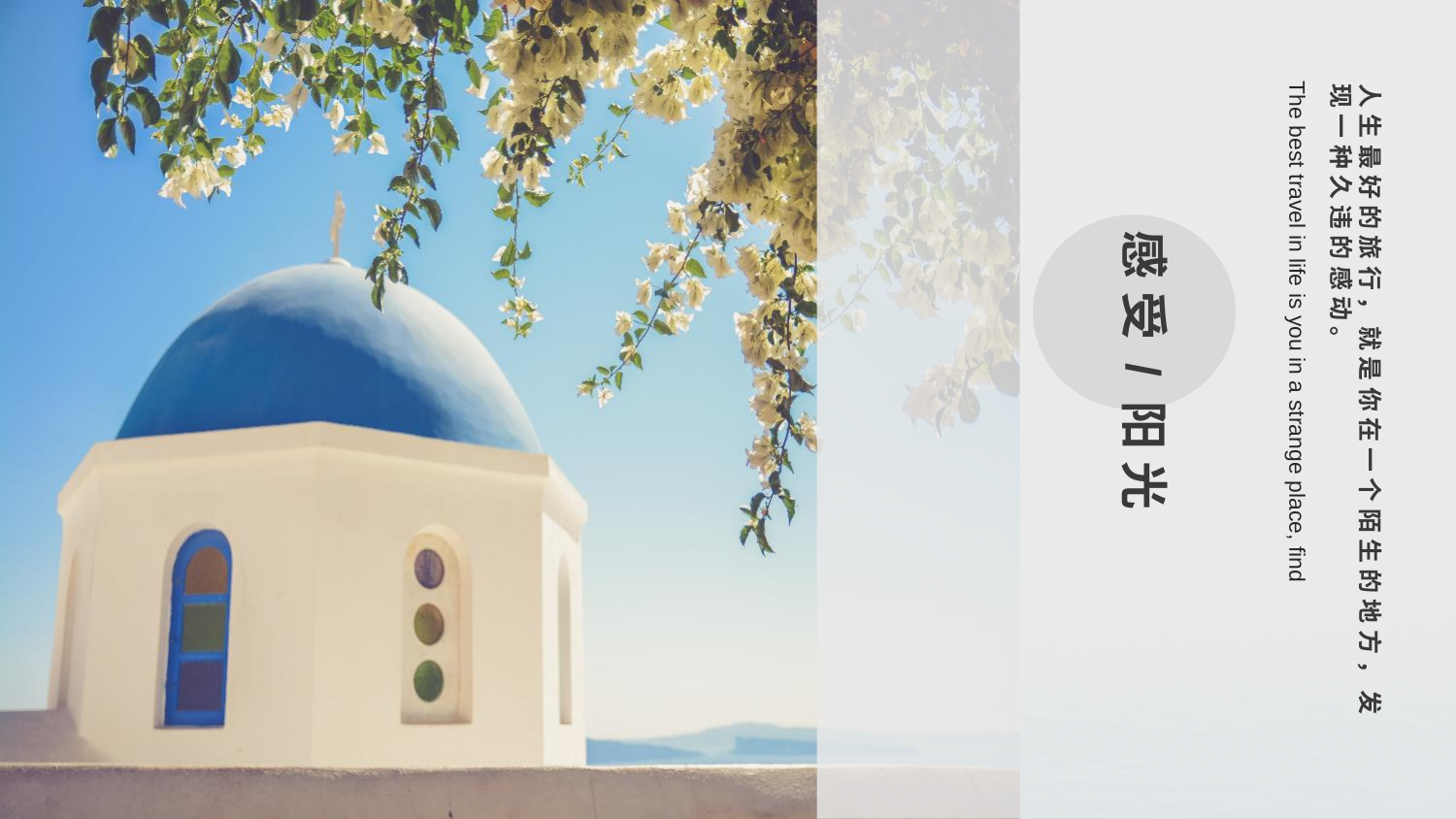

感受/阳光
The best travel in life is you in a strange place, find
人生最好的旅行，就是你在一个陌生的地方，发现一种久违的感动。